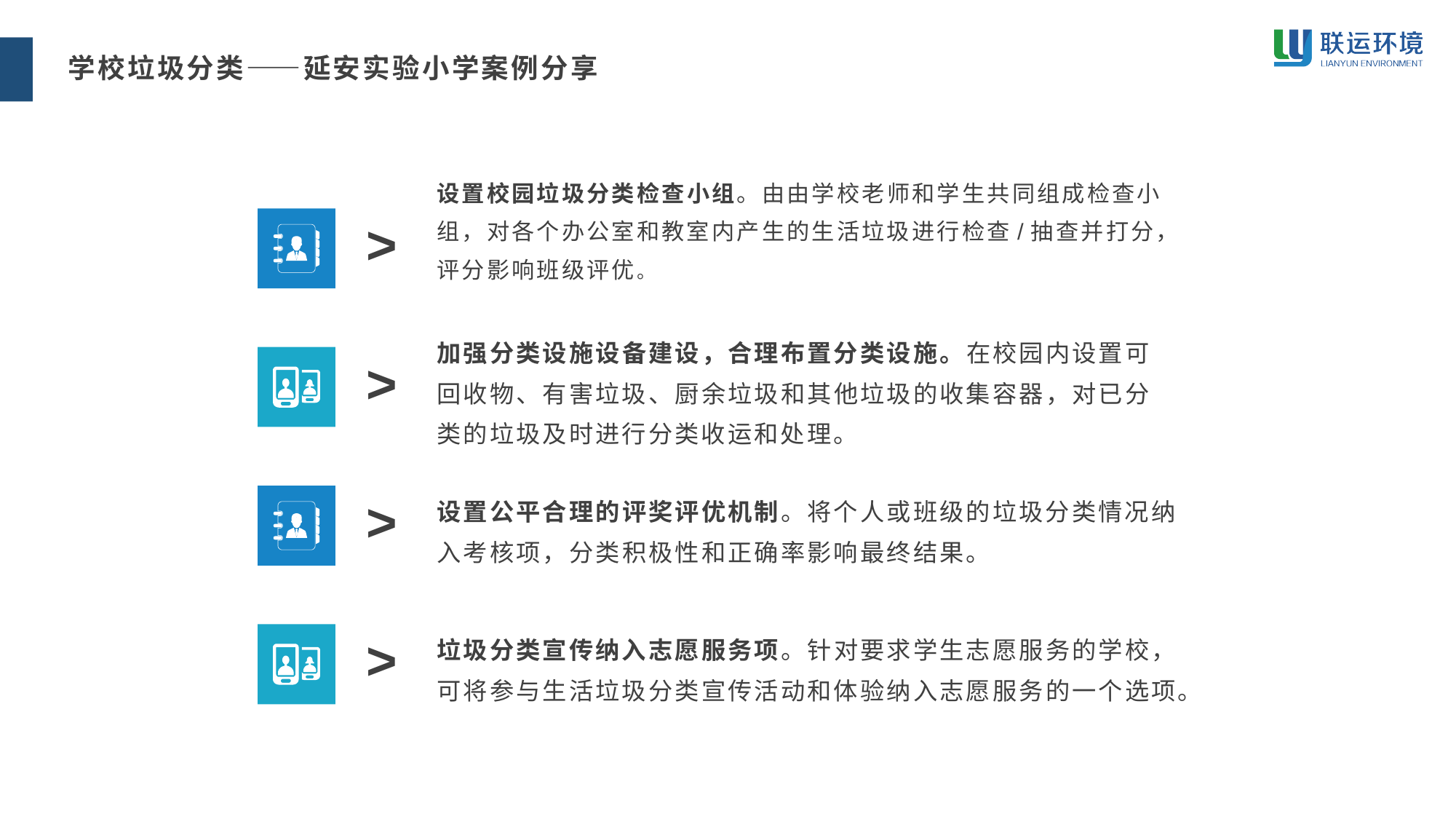

学校垃圾分类——延安实验小学案例分享
设置校园垃圾分类检查小组。由由学校老师和学生共同组成检查小组，对各个办公室和教室内产生的生活垃圾进行检查/抽查并打分，评分影响班级评优。

>

>

加强分类设施设备建设，合理布置分类设施。在校园内设置可回收物、有害垃圾、厨余垃圾和其他垃圾的收集容器，对已分类的垃圾及时进行分类收运和处理。
设置公平合理的评奖评优机制。将个人或班级的垃圾分类情况纳入考核项，分类积极性和正确率影响最终结果。

>

垃圾分类宣传纳入志愿服务项。针对要求学生志愿服务的学校，可将参与生活垃圾分类宣传活动和体验纳入志愿服务的一个选项。

>